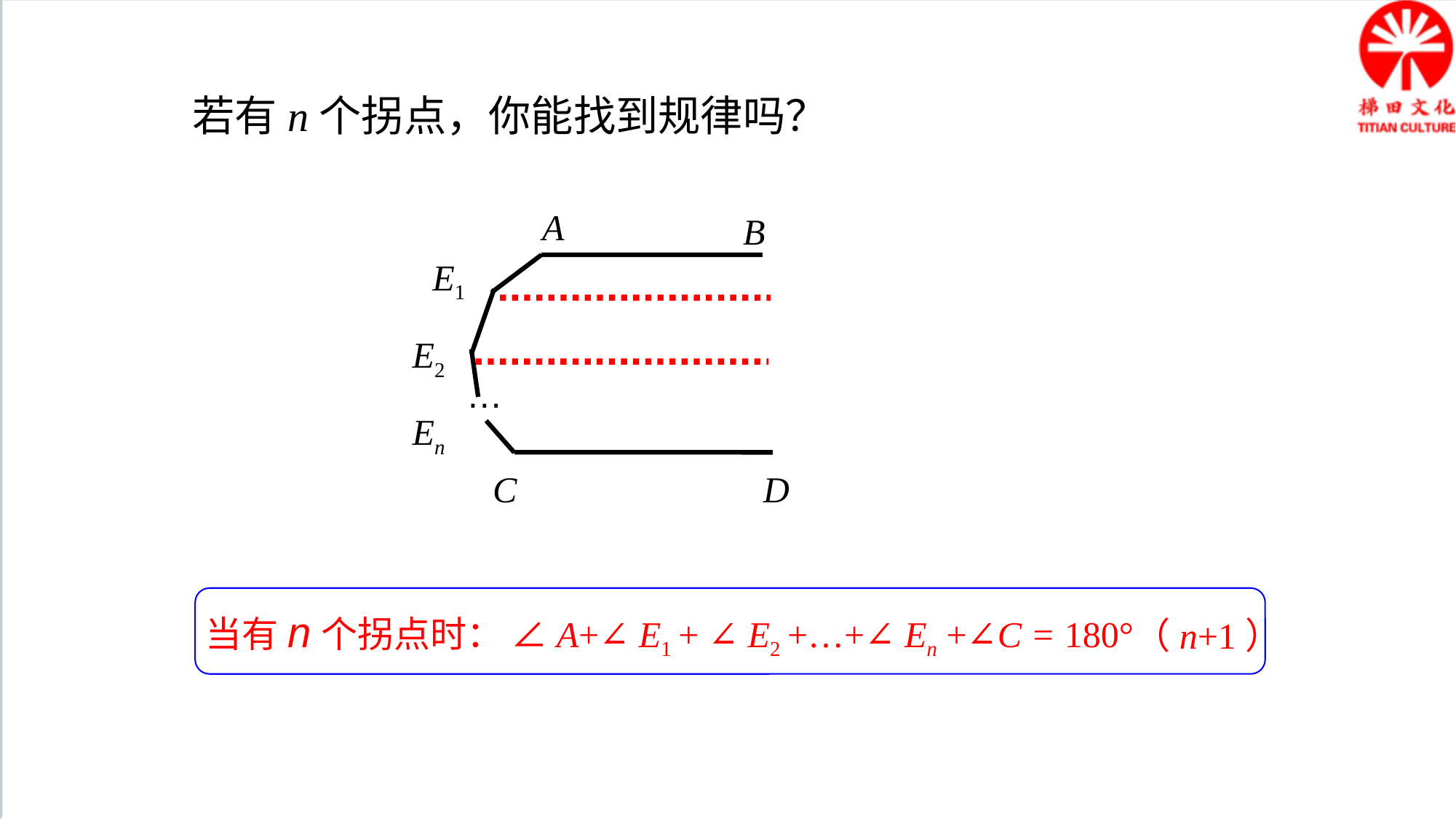

若有n个拐点，你能找到规律吗？
A
B
E1

E2

En

C
D

…
当有n个拐点时： ∠A+∠ E1 + ∠ E2 +…+∠ En +∠C = 180°

（n+1）